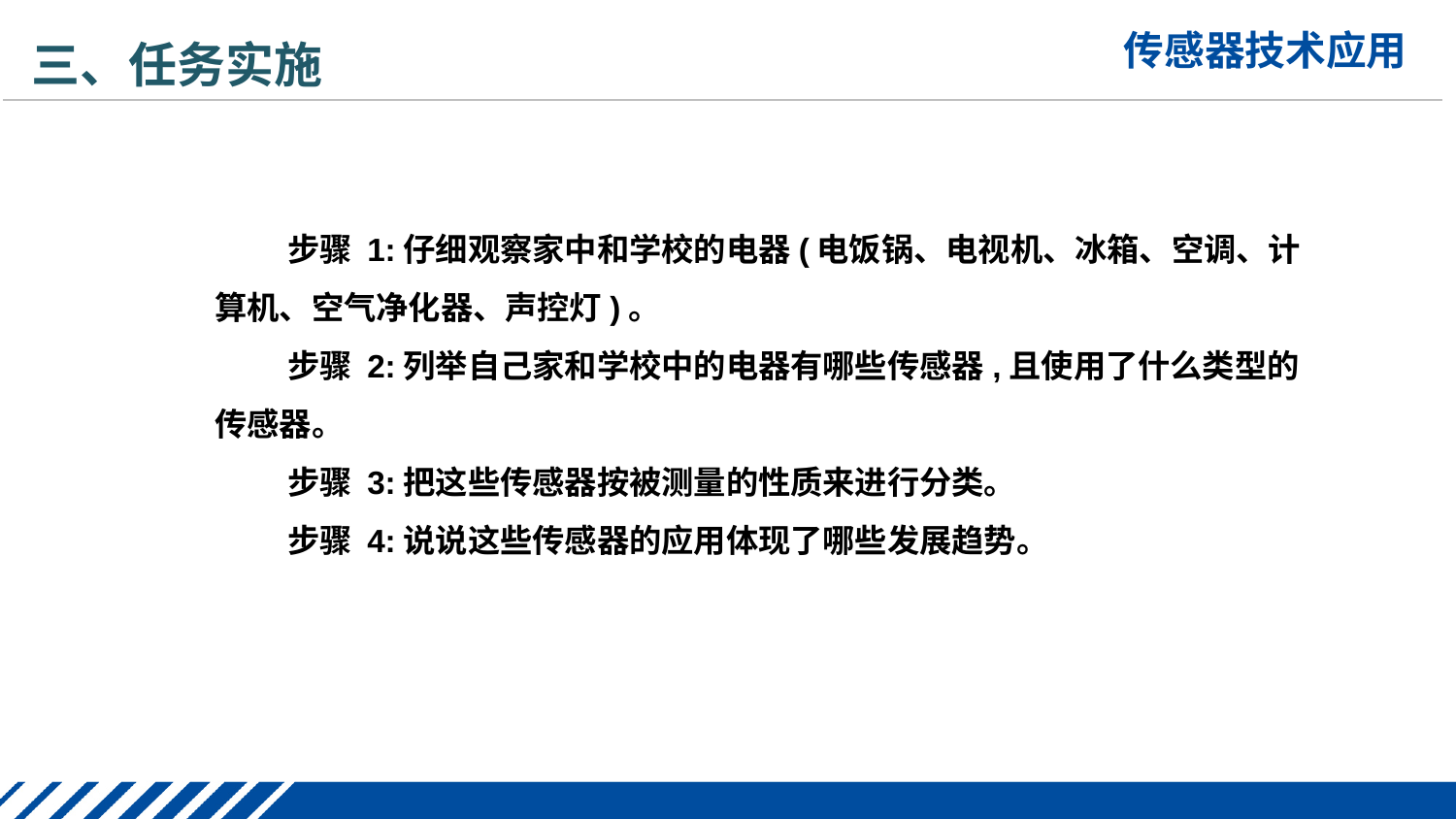

三、任务实施
步骤 1:仔细观察家中和学校的电器(电饭锅、电视机、冰箱、空调、计算机、空气净化器、声控灯)。
步骤 2:列举自己家和学校中的电器有哪些传感器,且使用了什么类型的传感器。
步骤 3:把这些传感器按被测量的性质来进行分类。
步骤 4:说说这些传感器的应用体现了哪些发展趋势。